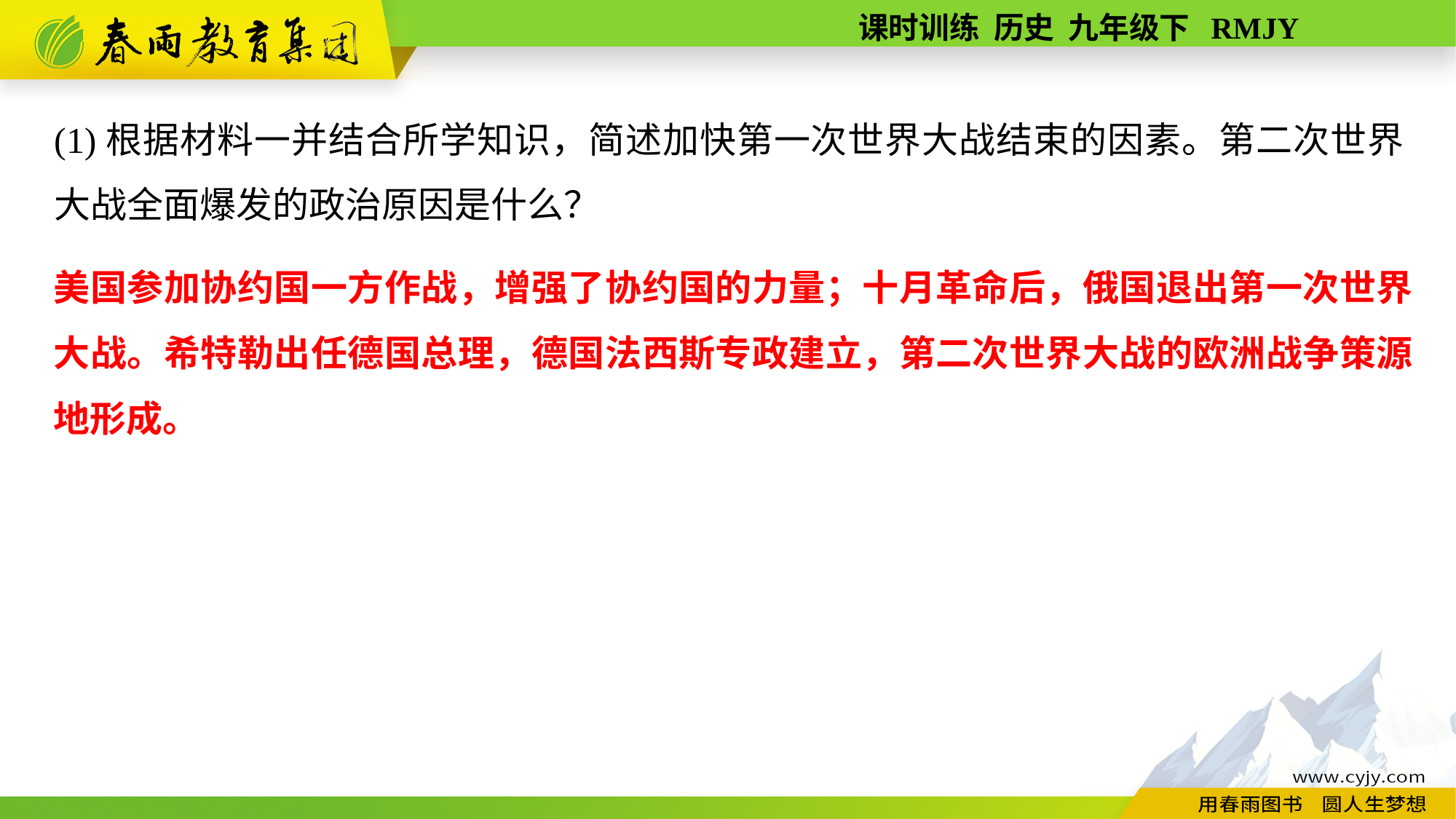

(1)根据材料一并结合所学知识，简述加快第一次世界大战结束的因素。第二次世界大战全面爆发的政治原因是什么？
美国参加协约国一方作战，增强了协约国的力量；十月革命后，俄国退出第一次世界大战。希特勒出任德国总理，德国法西斯专政建立，第二次世界大战的欧洲战争策源地形成。